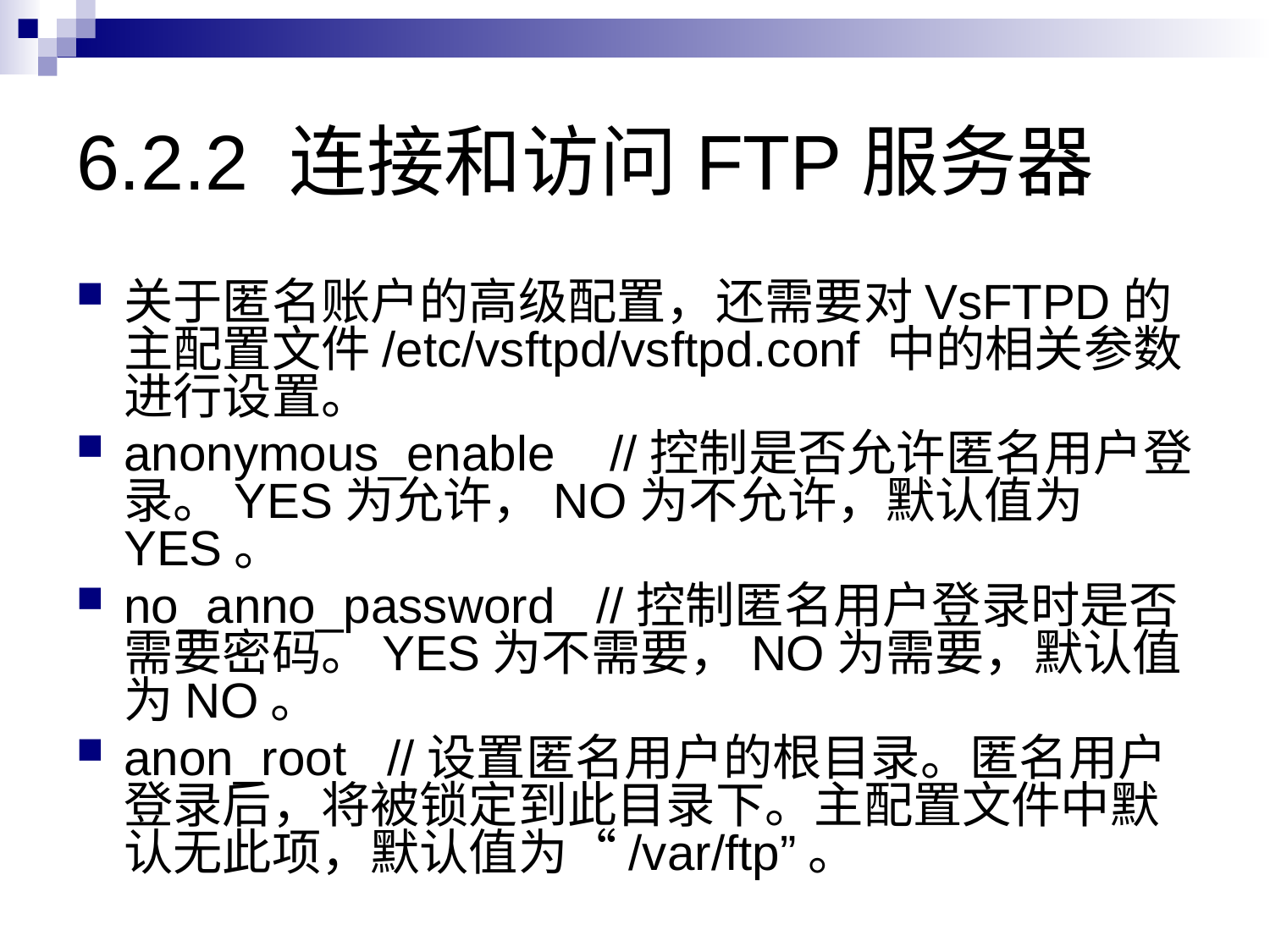

# 6.2.2 连接和访问FTP服务器
关于匿名账户的高级配置，还需要对VsFTPD的主配置文件/etc/vsftpd/vsftpd.conf 中的相关参数进行设置。
anonymous_enable    //控制是否允许匿名用户登录。YES为允许，NO为不允许，默认值为YES。
no_anno_password   //控制匿名用户登录时是否需要密码。YES为不需要，NO为需要，默认值为NO。
anon_root   //设置匿名用户的根目录。匿名用户登录后，将被锁定到此目录下。主配置文件中默认无此项，默认值为“/var/ftp”。